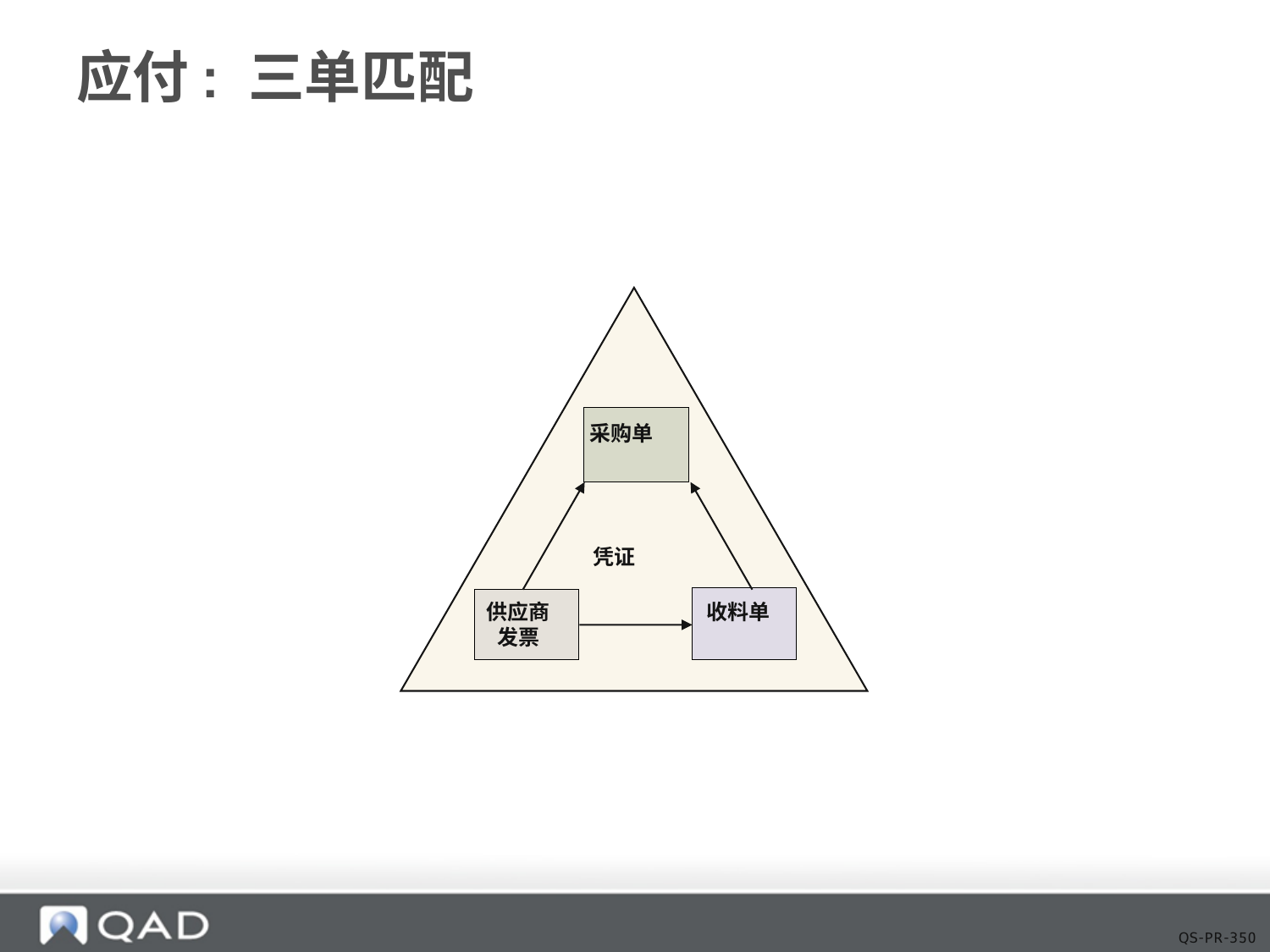

# 应付: 三单匹配

采购单

凭证

供应商
发票
收料单

QS-PR-350